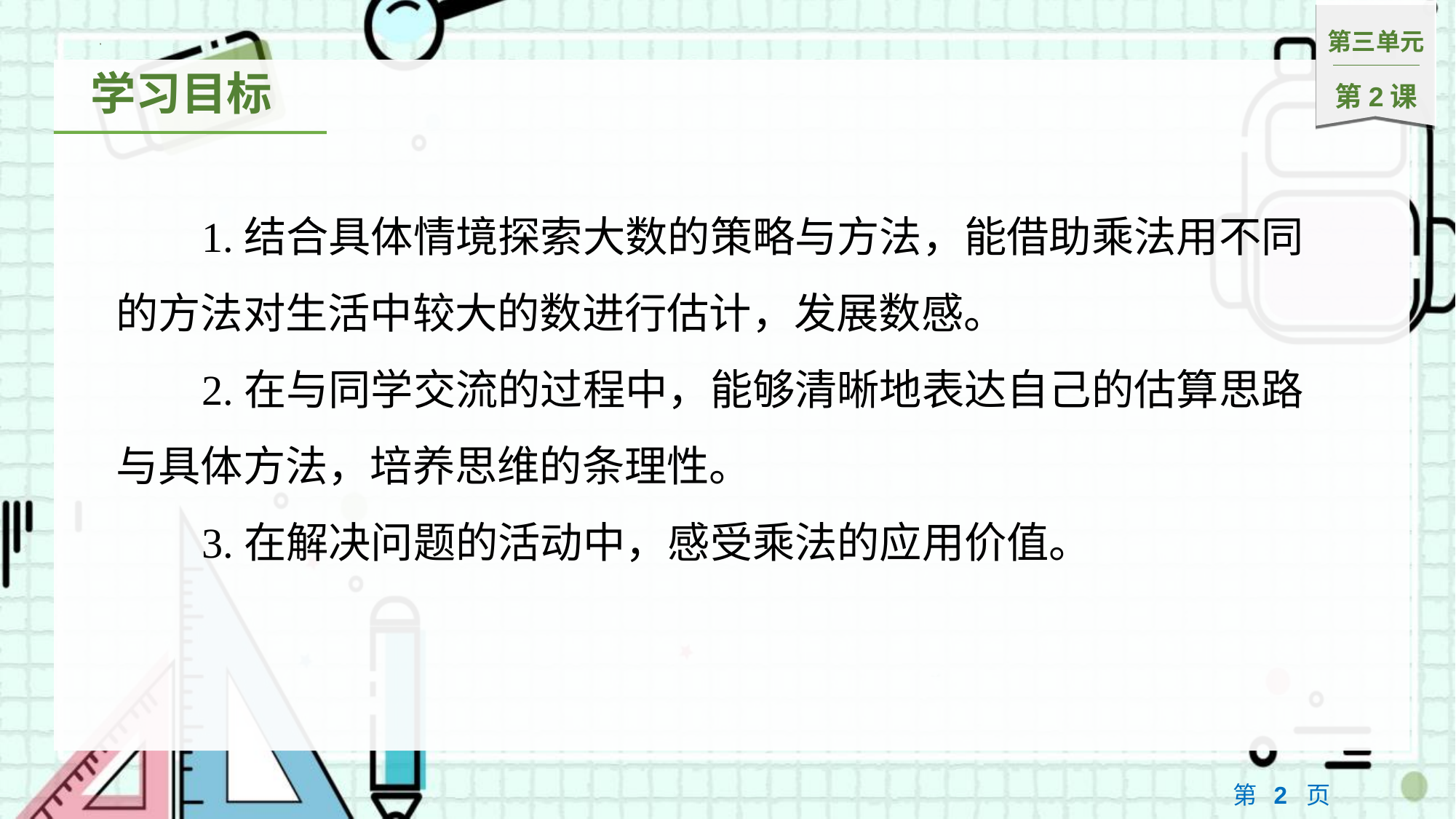

1.结合具体情境探索大数的策略与方法，能借助乘法用不同的方法对生活中较大的数进行估计，发展数感。
2.在与同学交流的过程中，能够清晰地表达自己的估算思路与具体方法，培养思维的条理性。
3.在解决问题的活动中，感受乘法的应用价值。